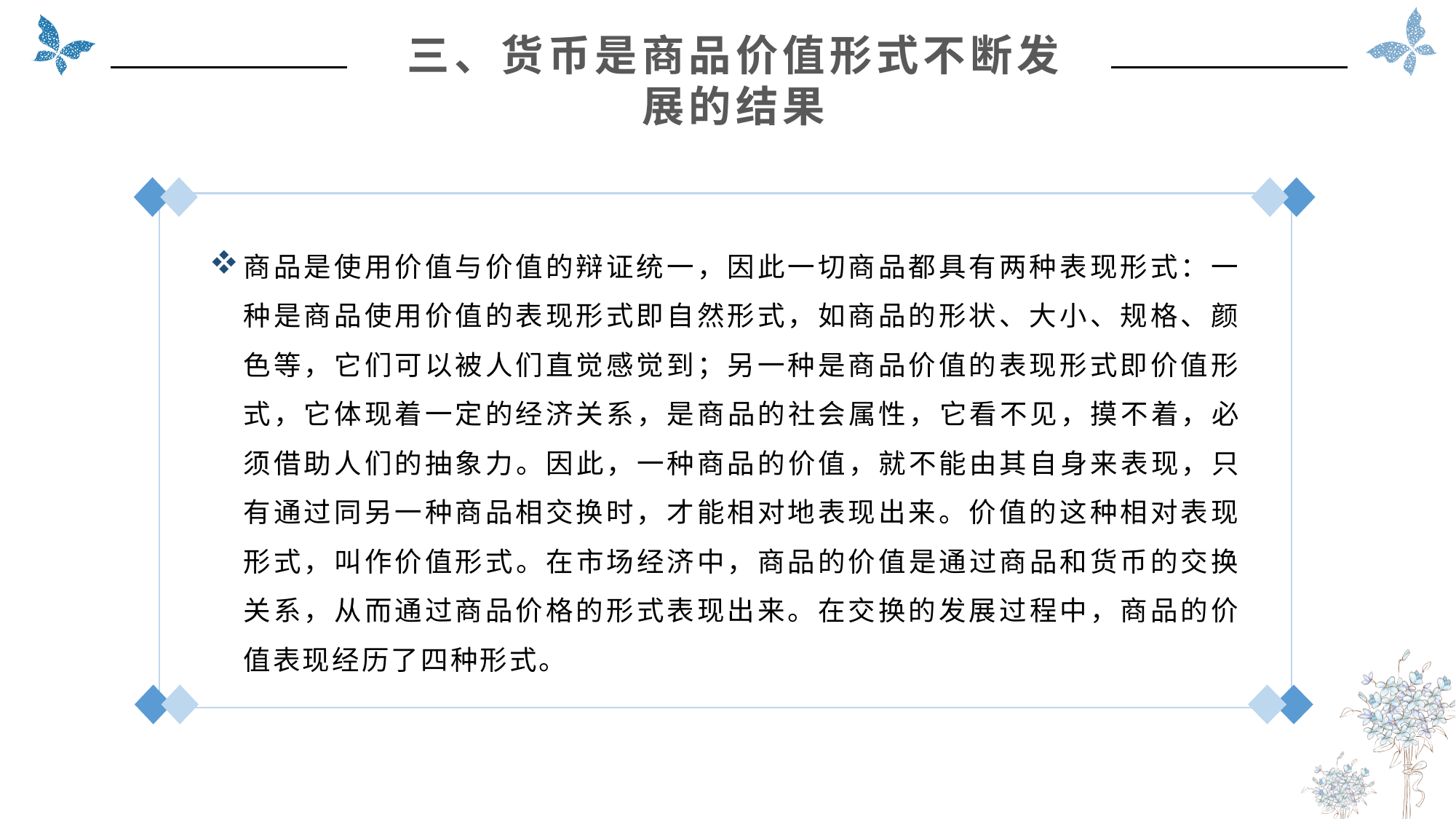

三、货币是商品价值形式不断发
展的结果

商品是使用价值与价值的辩证统一，因此一切商品都具有两种表现形式：一种是商品使用价值的表现形式即自然形式，如商品的形状、大小、规格、颜色等，它们可以被人们直觉感觉到；另一种是商品价值的表现形式即价值形式，它体现着一定的经济关系，是商品的社会属性，它看不见，摸不着，必须借助人们的抽象力。因此，一种商品的价值，就不能由其自身来表现，只有通过同另一种商品相交换时，才能相对地表现出来。价值的这种相对表现形式，叫作价值形式。在市场经济中，商品的价值是通过商品和货币的交换关系，从而通过商品价格的形式表现出来。在交换的发展过程中，商品的价值表现经历了四种形式。